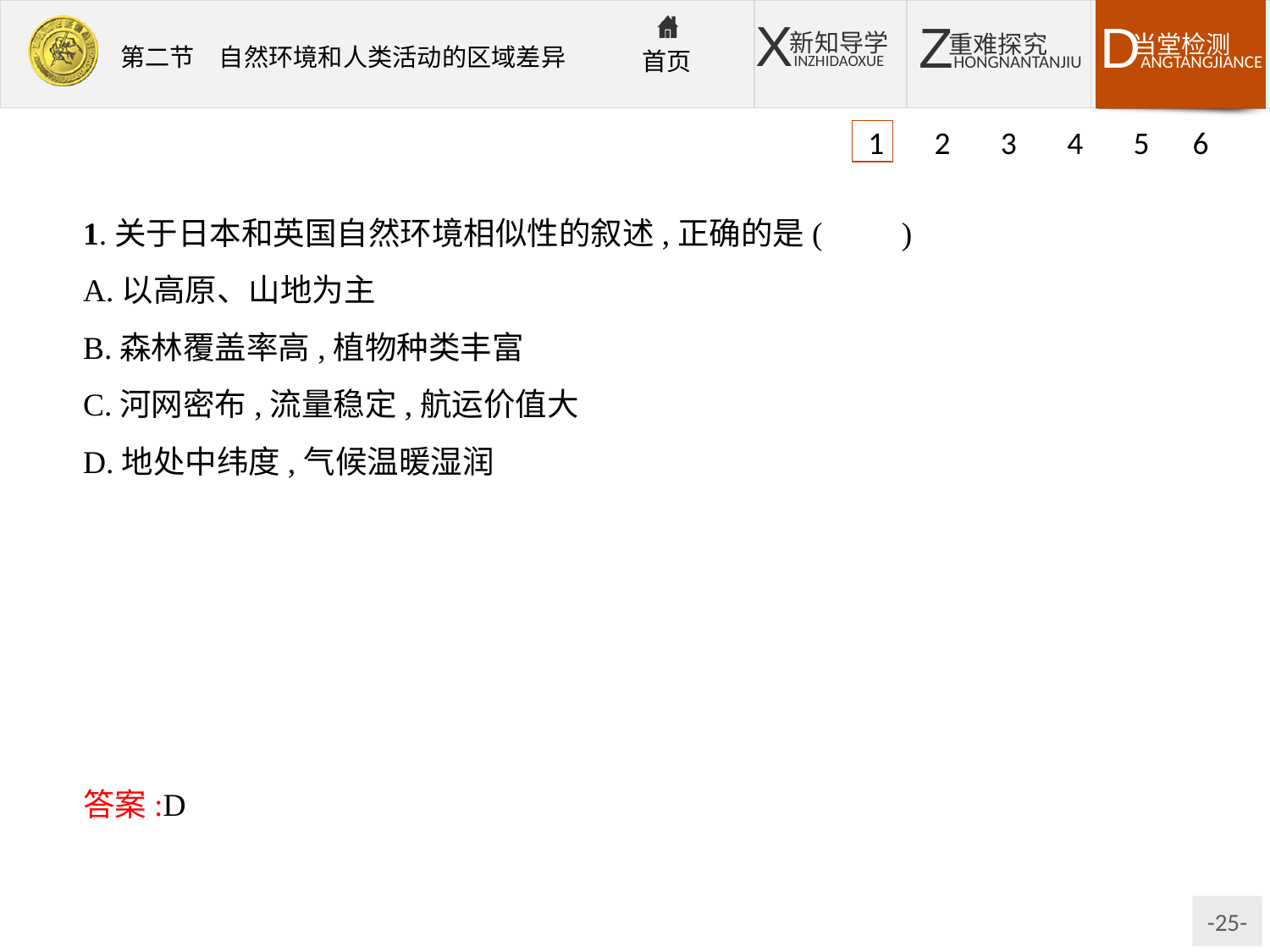

1       2       3       4       5      6

1.关于日本和英国自然环境相似性的叙述,正确的是(　　)
A.以高原、山地为主
B.森林覆盖率高,植物种类丰富
C.河网密布,流量稳定,航运价值大
D.地处中纬度,气候温暖湿润
解析:日本和英国都是地处中纬度的岛国,受海洋影响较强,气候比较湿润,但日本跨纬度范围比较大,南北差异显著;英国受西风带和北大西洋暖流影响,南北差异并不明显;日本森林覆盖率高,植物种类丰富,英国森林覆盖率比较低,仅占国土面积的1/9,植物种类也比较少;日本河流短小湍急,不利于航行,航运价值较小。
答案:D